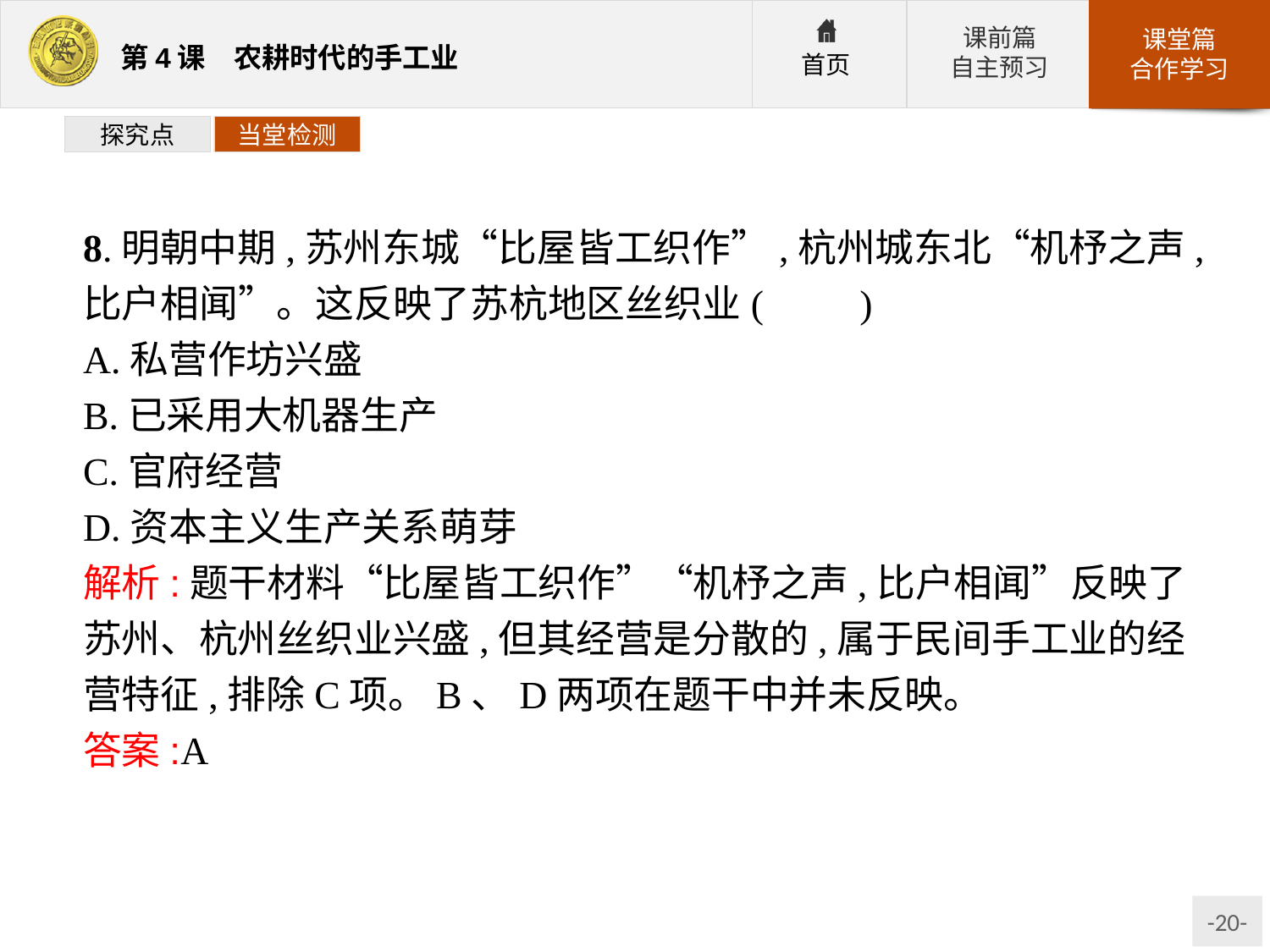

探究点
当堂检测
8.明朝中期,苏州东城“比屋皆工织作”,杭州城东北“机杼之声,比户相闻”。这反映了苏杭地区丝织业(　　)
A.私营作坊兴盛
B.已采用大机器生产
C.官府经营
D.资本主义生产关系萌芽
解析:题干材料“比屋皆工织作”“机杼之声,比户相闻”反映了苏州、杭州丝织业兴盛,但其经营是分散的,属于民间手工业的经营特征,排除C项。B、D两项在题干中并未反映。
答案:A